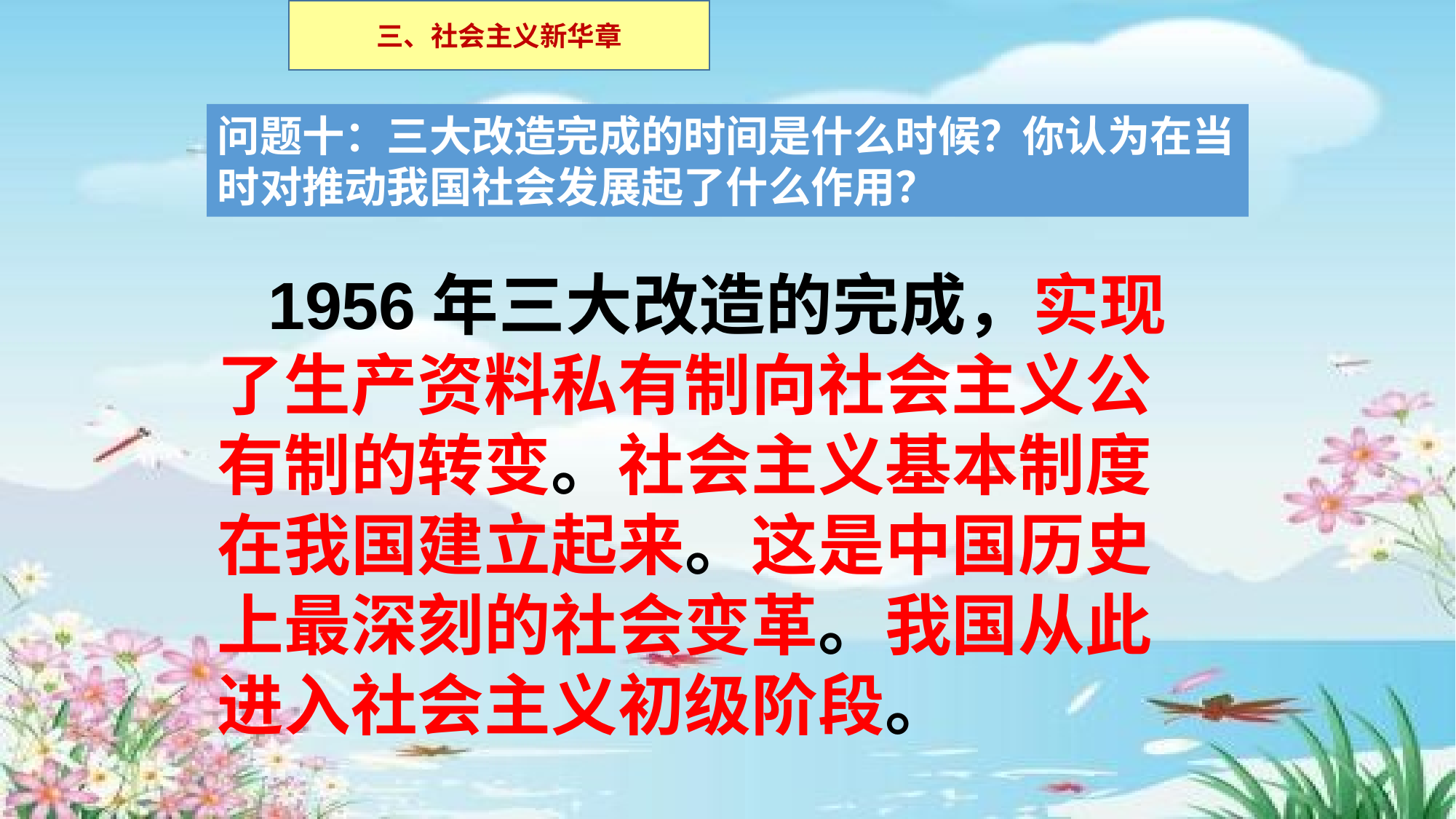

三、社会主义新华章
问题十：三大改造完成的时间是什么时候？你认为在当时对推动我国社会发展起了什么作用？
 1956年三大改造的完成，实现了生产资料私有制向社会主义公有制的转变。社会主义基本制度在我国建立起来。这是中国历史上最深刻的社会变革。我国从此进入社会主义初级阶段。